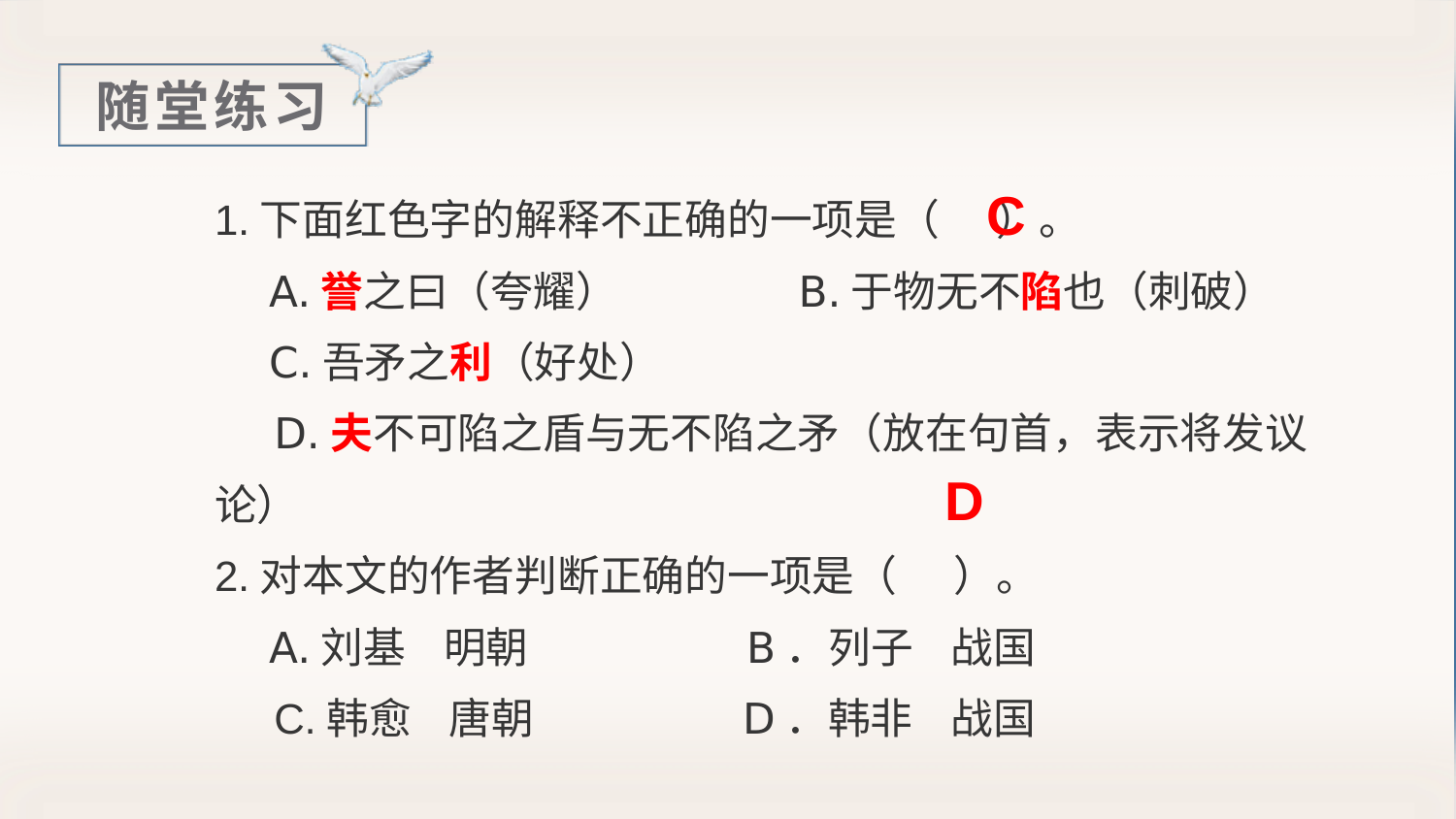

随堂练习
1.下面红色字的解释不正确的一项是（      ）。
    A.誉之曰（夸耀）　　　　B.于物无不陷也（刺破）
    C.吾矛之利（好处）
     D.夫不可陷之盾与无不陷之矛（放在句首，表示将发议论）
2.对本文的作者判断正确的一项是（      ）。
    A.刘基    明朝　　　　    B．列子    战国
     C.韩愈    唐朝　　　　   D．韩非    战国
C
D